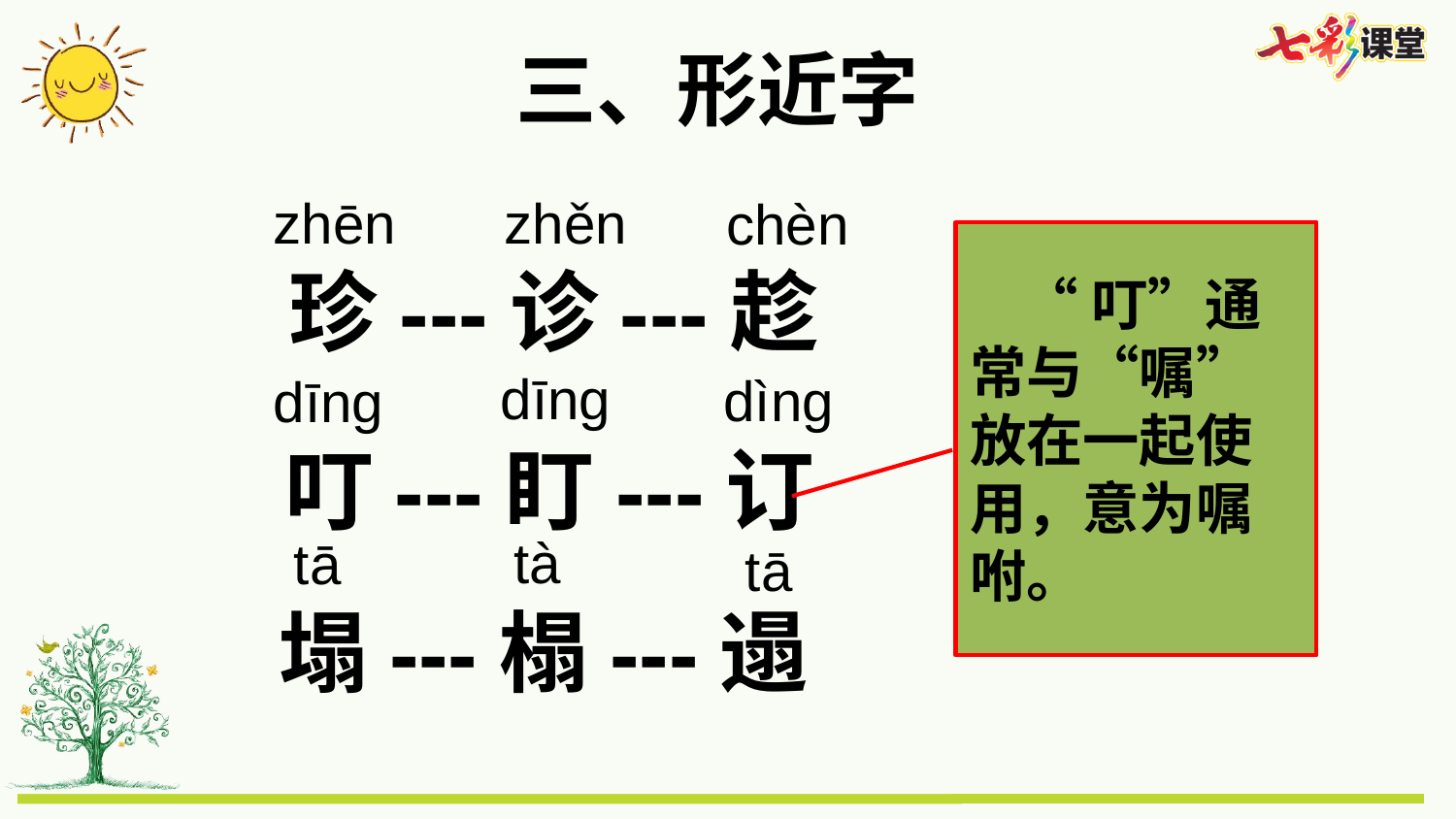

三、形近字
zhēn
zhěn
chèn
    “叮”通常与“嘱” 放在一起使用，意为嘱咐。
珍---诊---趁
dīng
dìng
dīng
叮---盯---订
tà
tā
tā
塌---榻---遢